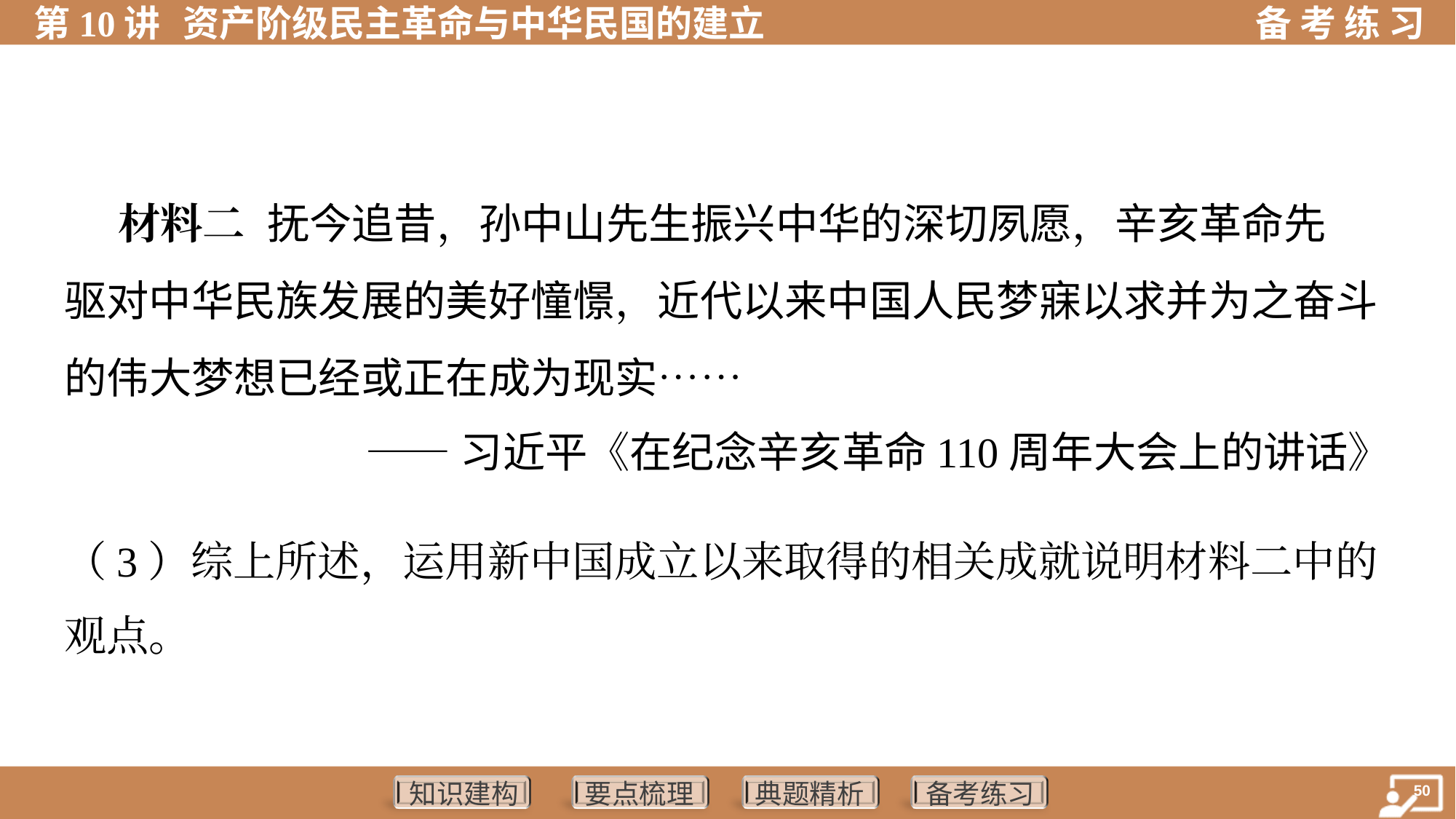

材料二  抚今追昔，孙中山先生振兴中华的深切夙愿，辛亥革命先
驱对中华民族发展的美好憧憬，近代以来中国人民梦寐以求并为之奋斗
的伟大梦想已经或正在成为现实……
    ——习近平《在纪念辛亥革命110周年大会上的讲话》
（3）综上所述，运用新中国成立以来取得的相关成就说明材料二中的
观点。